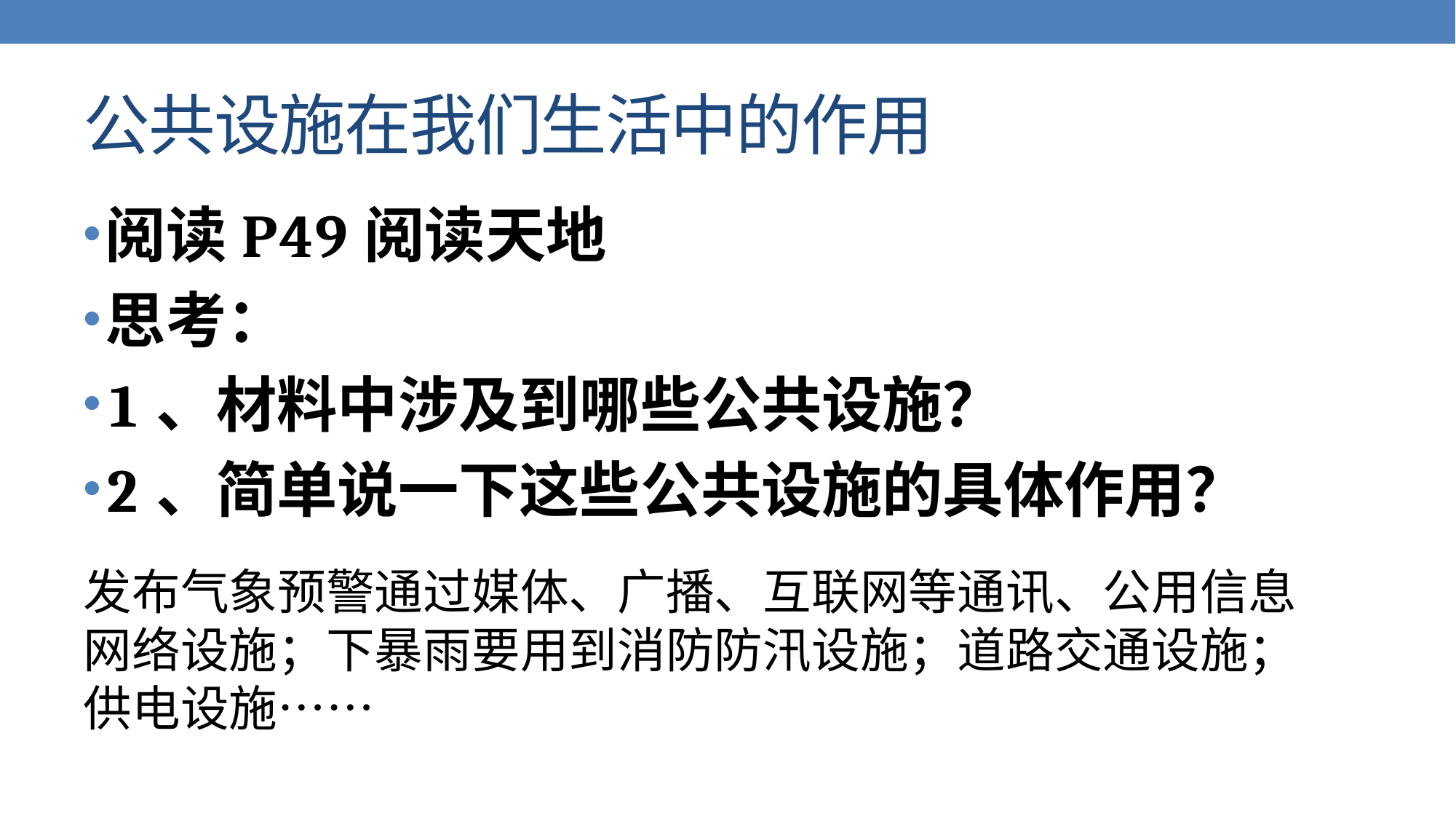

# 公共设施在我们生活中的作用
阅读P49阅读天地
思考：
1、材料中涉及到哪些公共设施？
2、简单说一下这些公共设施的具体作用？
发布气象预警通过媒体、广播、互联网等通讯、公用信息网络设施；下暴雨要用到消防防汛设施；道路交通设施；供电设施……